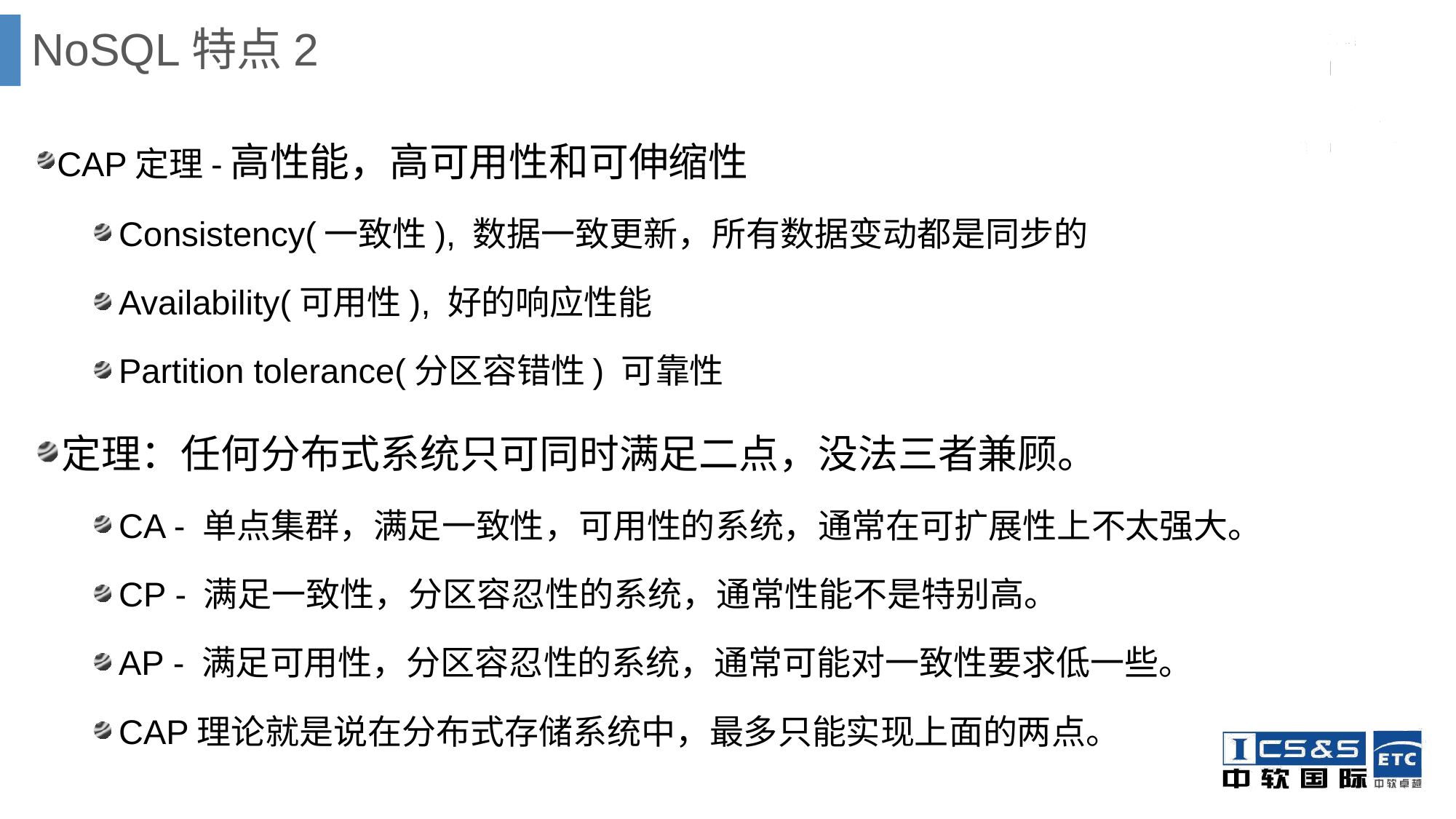

# NoSQL特点2
CAP定理-高性能，高可用性和可伸缩性
Consistency(一致性), 数据一致更新，所有数据变动都是同步的
Availability(可用性), 好的响应性能
Partition tolerance(分区容错性) 可靠性
定理：任何分布式系统只可同时满足二点，没法三者兼顾。
CA - 单点集群，满足一致性，可用性的系统，通常在可扩展性上不太强大。
CP - 满足一致性，分区容忍性的系统，通常性能不是特别高。
AP - 满足可用性，分区容忍性的系统，通常可能对一致性要求低一些。
CAP理论就是说在分布式存储系统中，最多只能实现上面的两点。